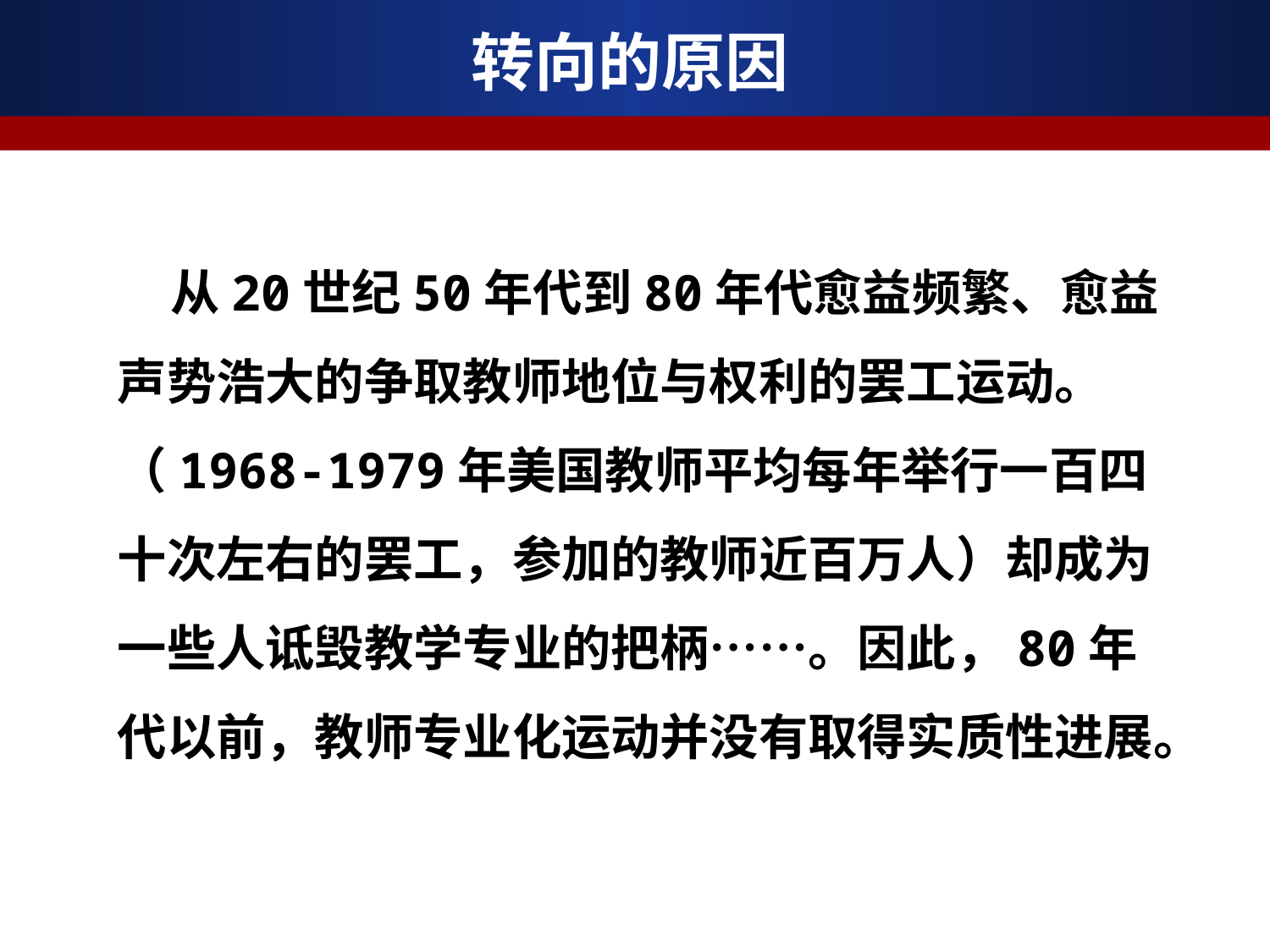

# 转向的原因
    从20世纪50年代到80年代愈益频繁、愈益声势浩大的争取教师地位与权利的罢工运动。（1968-1979年美国教师平均每年举行一百四十次左右的罢工，参加的教师近百万人）却成为一些人诋毁教学专业的把柄……。因此，80年代以前，教师专业化运动并没有取得实质性进展。